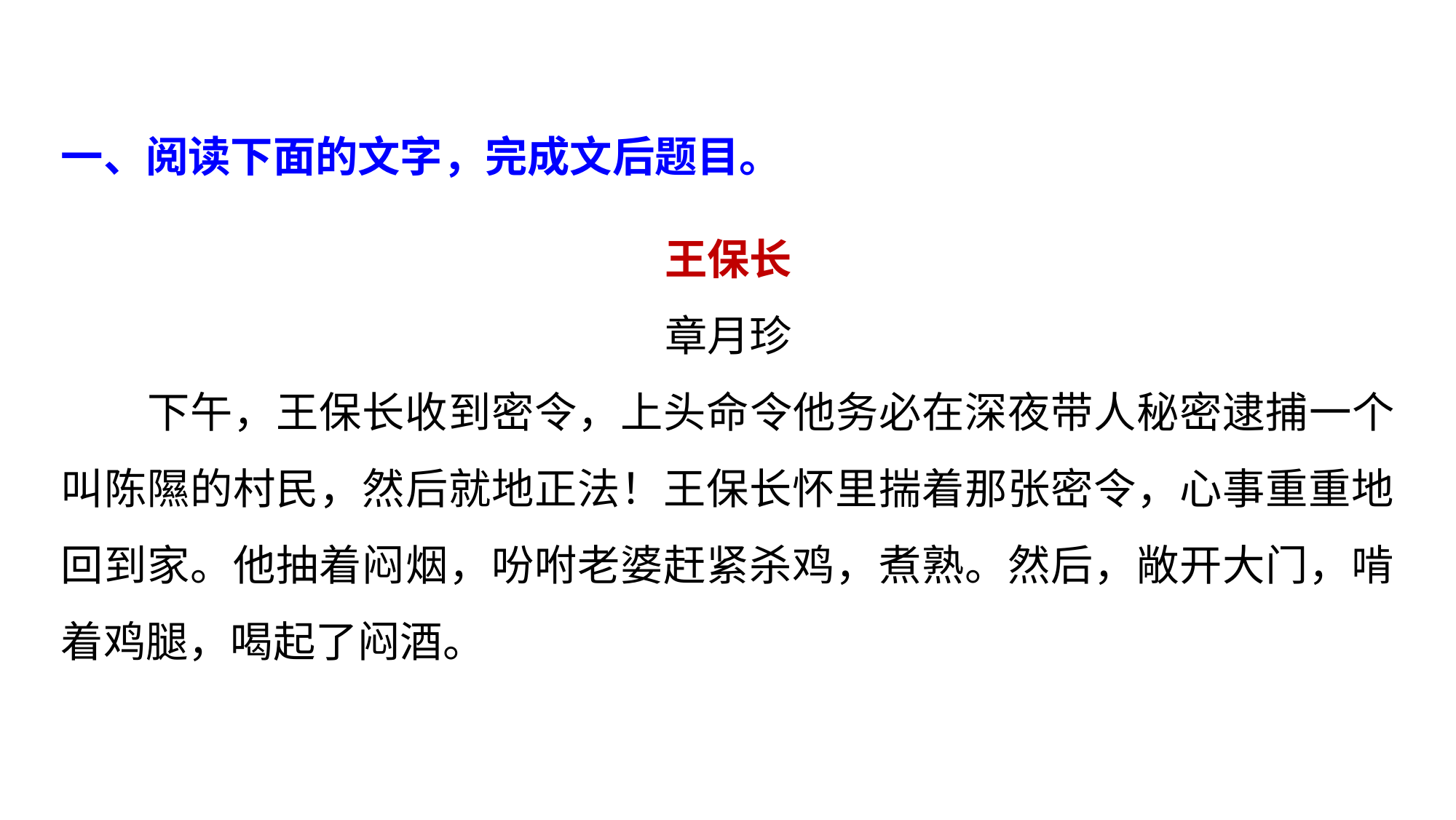

一、阅读下面的文字，完成文后题目。
王保长
章月珍
下午，王保长收到密令，上头命令他务必在深夜带人秘密逮捕一个叫陈隰的村民，然后就地正法！王保长怀里揣着那张密令，心事重重地回到家。他抽着闷烟，吩咐老婆赶紧杀鸡，煮熟。然后，敞开大门，啃着鸡腿，喝起了闷酒。